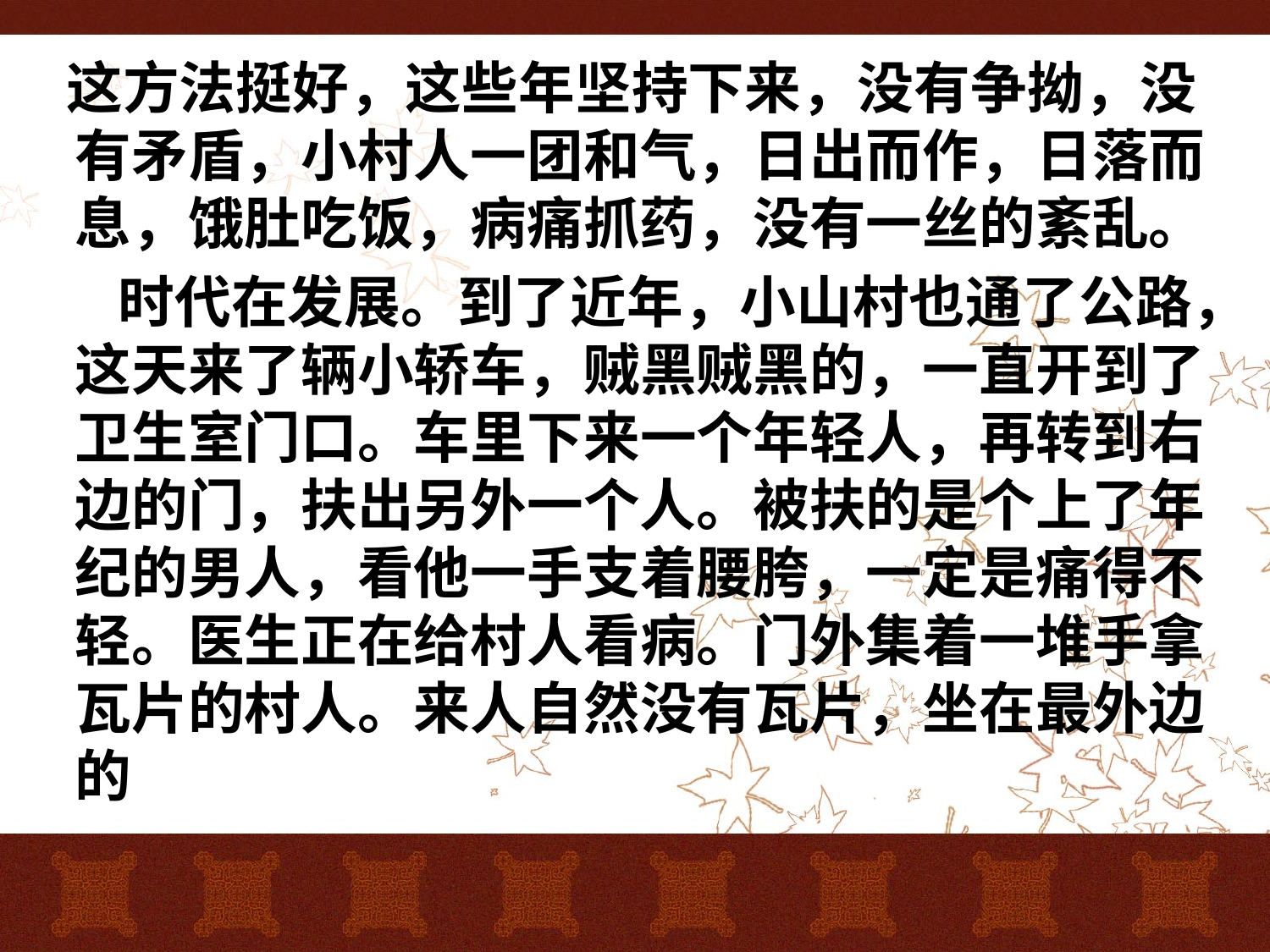

这方法挺好，这些年坚持下来，没有争拗，没有矛盾，小村人一团和气，日出而作，日落而息，饿肚吃饭，病痛抓药，没有一丝的紊乱。
      时代在发展。到了近年，小山村也通了公路，这天来了辆小轿车，贼黑贼黑的，一直开到了卫生室门口。车里下来一个年轻人，再转到右边的门，扶出另外一个人。被扶的是个上了年纪的男人，看他一手支着腰胯，一定是痛得不轻。医生正在给村人看病。门外集着一堆手拿瓦片的村人。来人自然没有瓦片，坐在最外边的